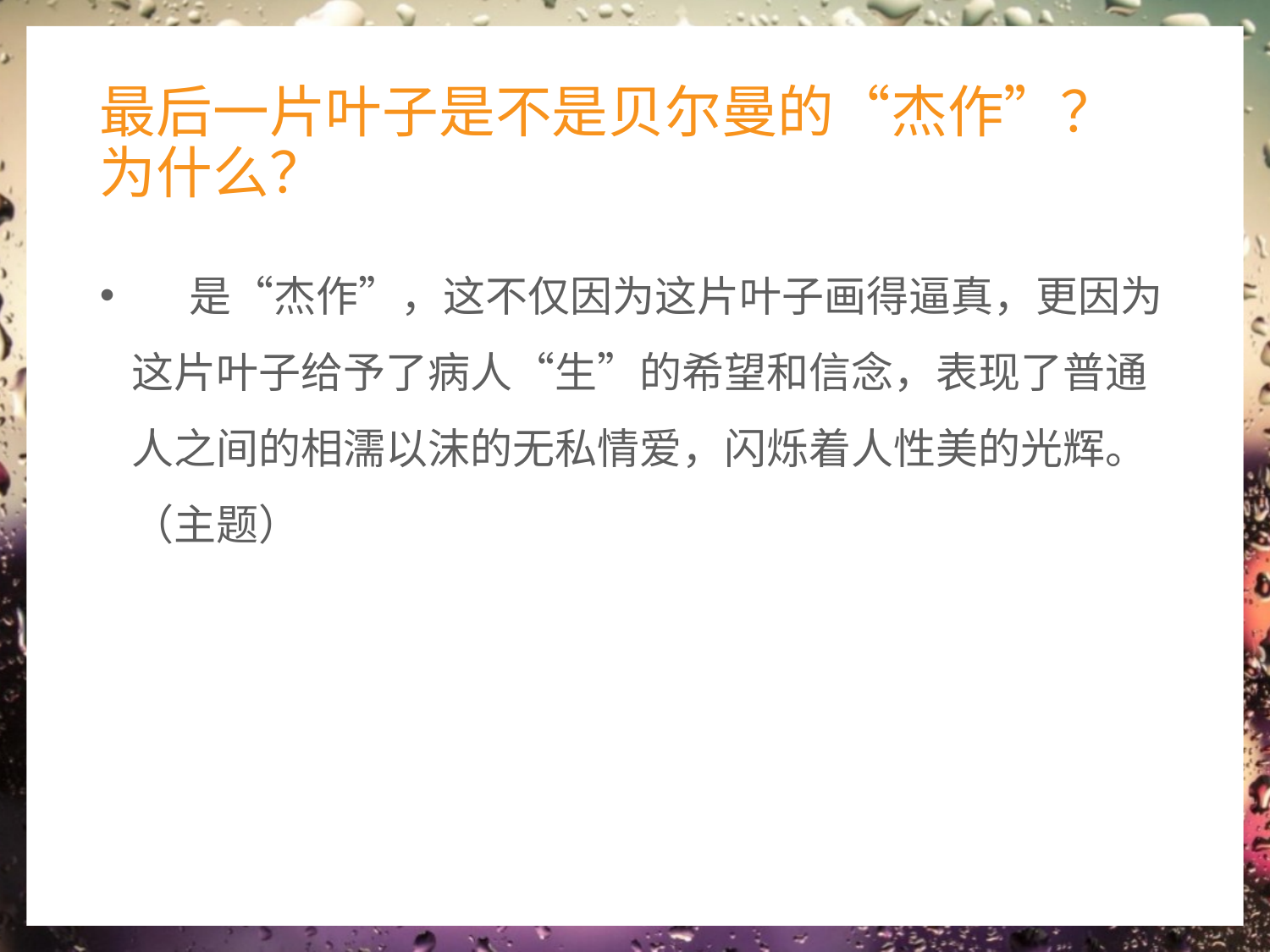

最后一片叶子是不是贝尔曼的“杰作”？为什么？
     是“杰作”，这不仅因为这片叶子画得逼真，更因为这片叶子给予了病人“生”的希望和信念，表现了普通人之间的相濡以沫的无私情爱，闪烁着人性美的光辉。 （主题）